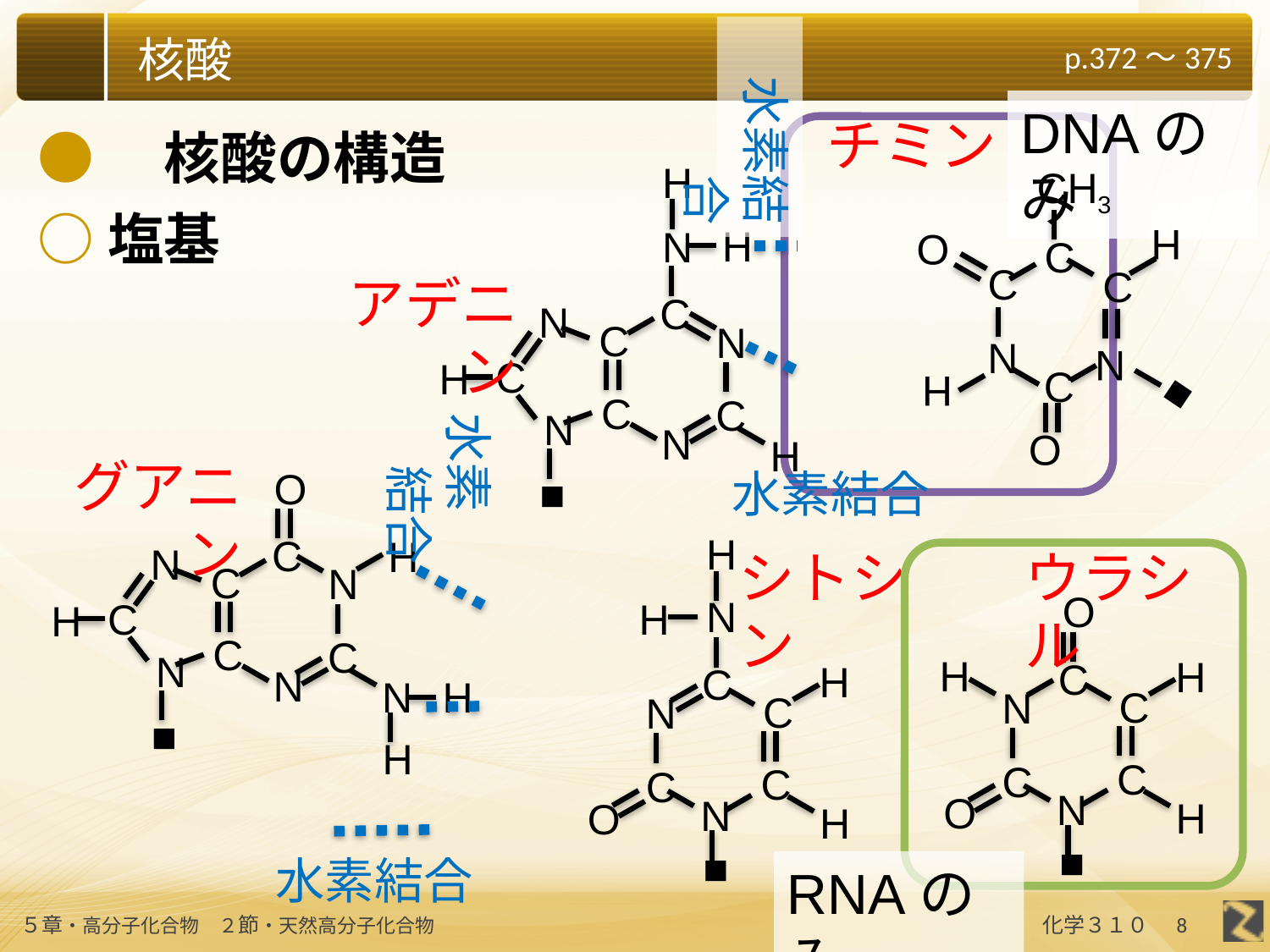

水素結合
DNAのみ

チミン
●　核酸の構造
H
H
N
C
N
C
N
C
H
C
C
N
N
H
■
CH3
H
O
C
C
C
N
N
C
H
■
O
○塩基
アデニン
水素結合
水素
結合
水素結合
グアニン
O
C
H
N
C
N
C
H
C
C
N
N
N
H
■
H
H
N
H
H
C
C
N
C
C
N
O
H
■
シトシン
ウラシル

RNAのみ
O
H
H
C
C
N
C
C
N
O
H
■
8